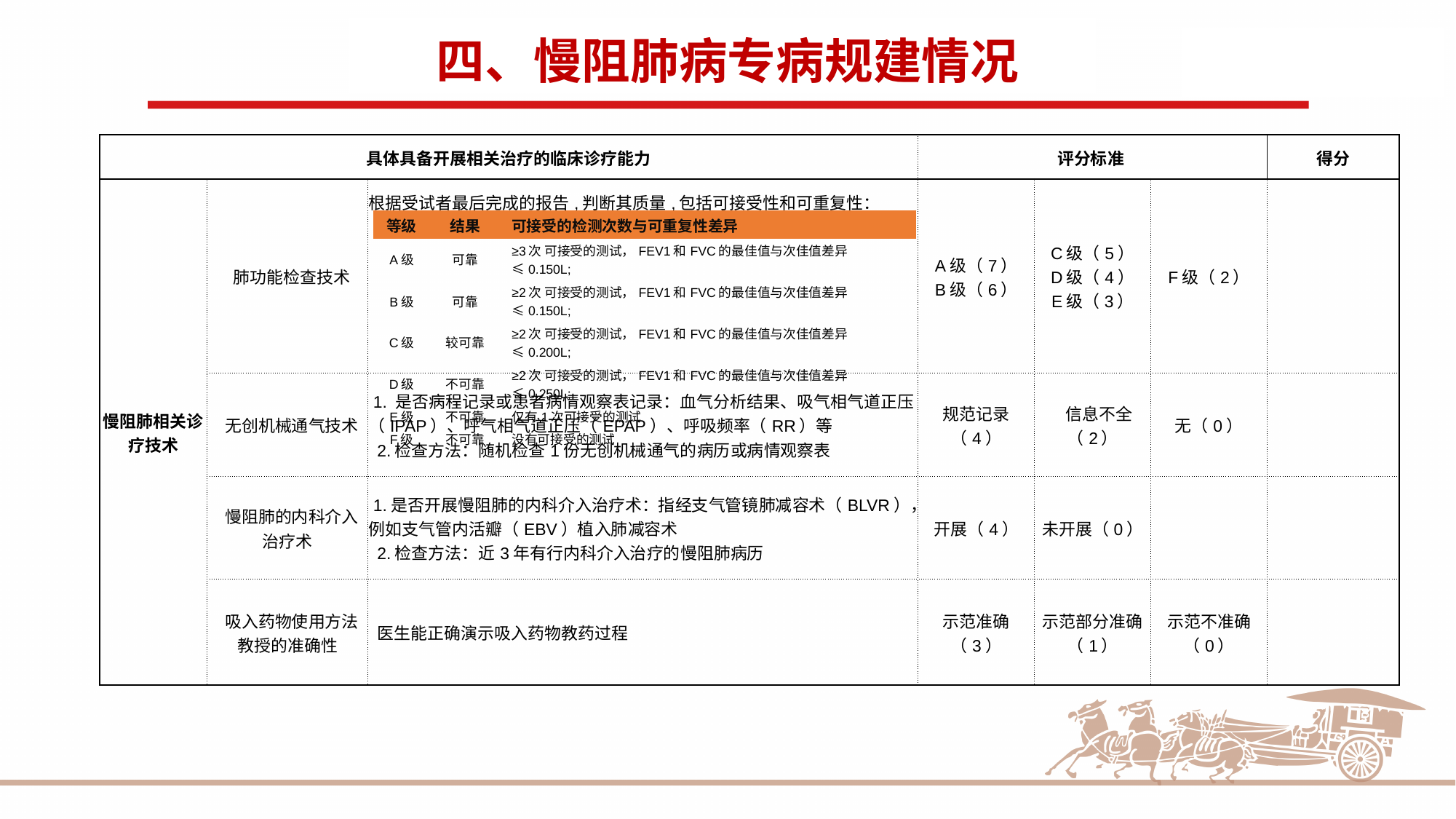

四、慢阻肺病专病规建情况
| 具体具备开展相关治疗的临床诊疗能力 |  |  | 评分标准 |  |  | 得分 |
| --- | --- | --- | --- | --- | --- | --- |
| 慢阻肺相关诊疗技术 | 肺功能检查技术 | 根据受试者最后完成的报告,判断其质量,包括可接受性和可重复性： | A级（7） B级（6） | C级（5） D级（4） E级（3） | F级（2） |  |
|  | 无创机械通气技术 | 1. 是否病程记录或患者病情观察表记录：血气分析结果、吸气相气道正压（IPAP）、呼气相气道正压（EPAP）、呼吸频率（RR）等 2.检查方法：随机检查1份无创机械通气的病历或病情观察表 | 规范记录（4） | 信息不全（2） | 无（0） |  |
|  | 慢阻肺的内科介入治疗术 | 1.是否开展慢阻肺的内科介入治疗术：指经支气管镜肺减容术（BLVR），例如支气管内活瓣（EBV）植入肺减容术 2.检查方法：近3年有行内科介入治疗的慢阻肺病历 | 开展（4） | 未开展（0） |  |  |
|  | 吸入药物使用方法教授的准确性 | 医生能正确演示吸入药物教药过程 | 示范准确（3） | 示范部分准确 （1） | 示范不准确 （0） |  |
| 等级 | 结果 | 可接受的检测次数与可重复性差异 |
| --- | --- | --- |
| A级 | 可靠 | ≥3次 可接受的测试，FEV1和FVC的最佳值与次佳值差异≤0.150L; |
| B级 | 可靠 | ≥2次 可接受的测试，FEV1和FVC的最佳值与次佳值差异≤0.150L; |
| C级 | 较可靠 | ≥2次 可接受的测试，FEV1和FVC的最佳值与次佳值差异≤0.200L; |
| D级 | 不可靠 | ≥2次 可接受的测试，FEV1和FVC的最佳值与次佳值差异≤0.250L; |
| E级 | 不可靠 | 仅有1次可接受的测试 |
| F级 | 不可靠 | 没有可接受的测试 |